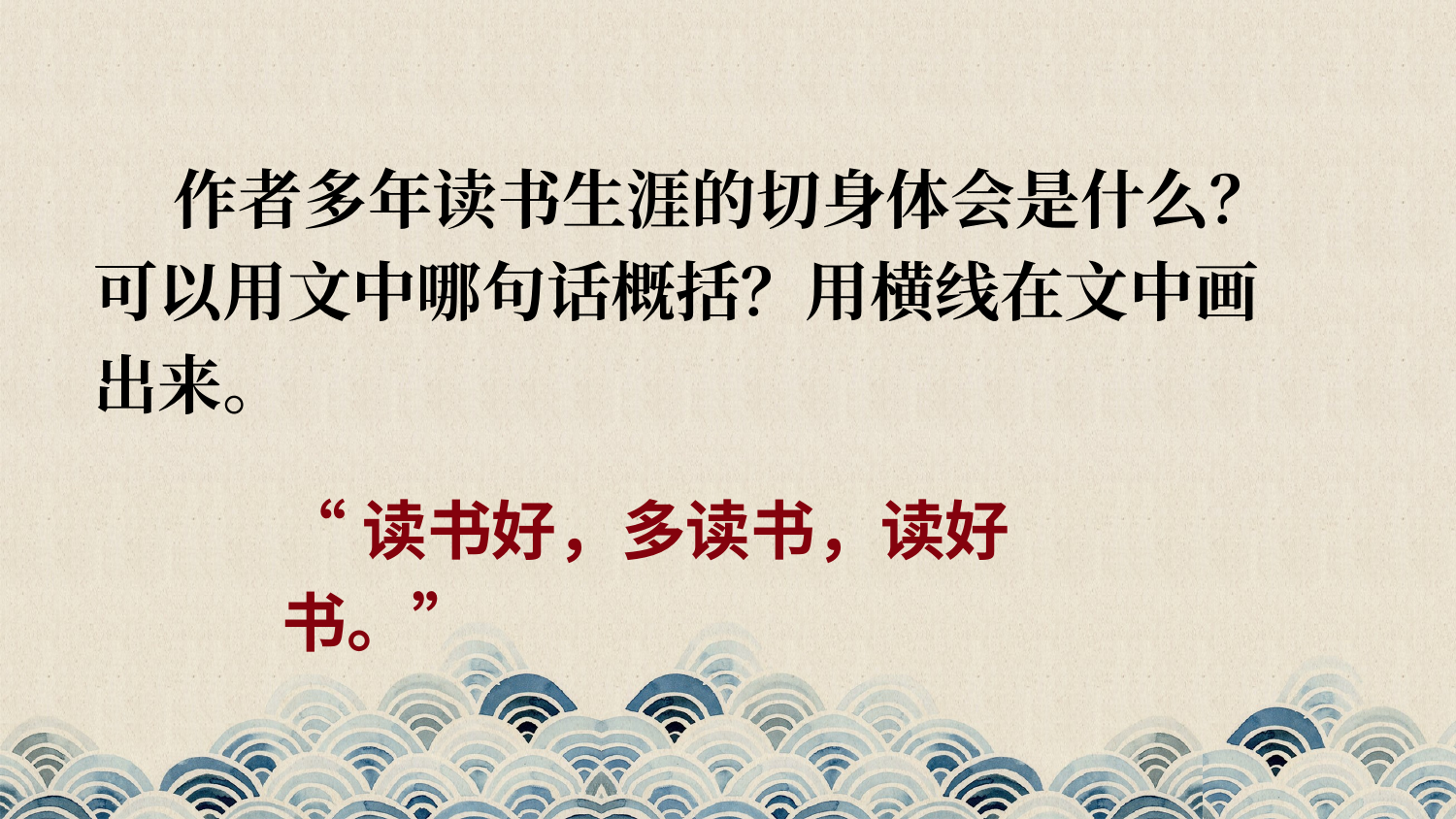

作者多年读书生涯的切身体会是什么？可以用文中哪句话概括？用横线在文中画出来。
“读书好，多读书，读好书。”